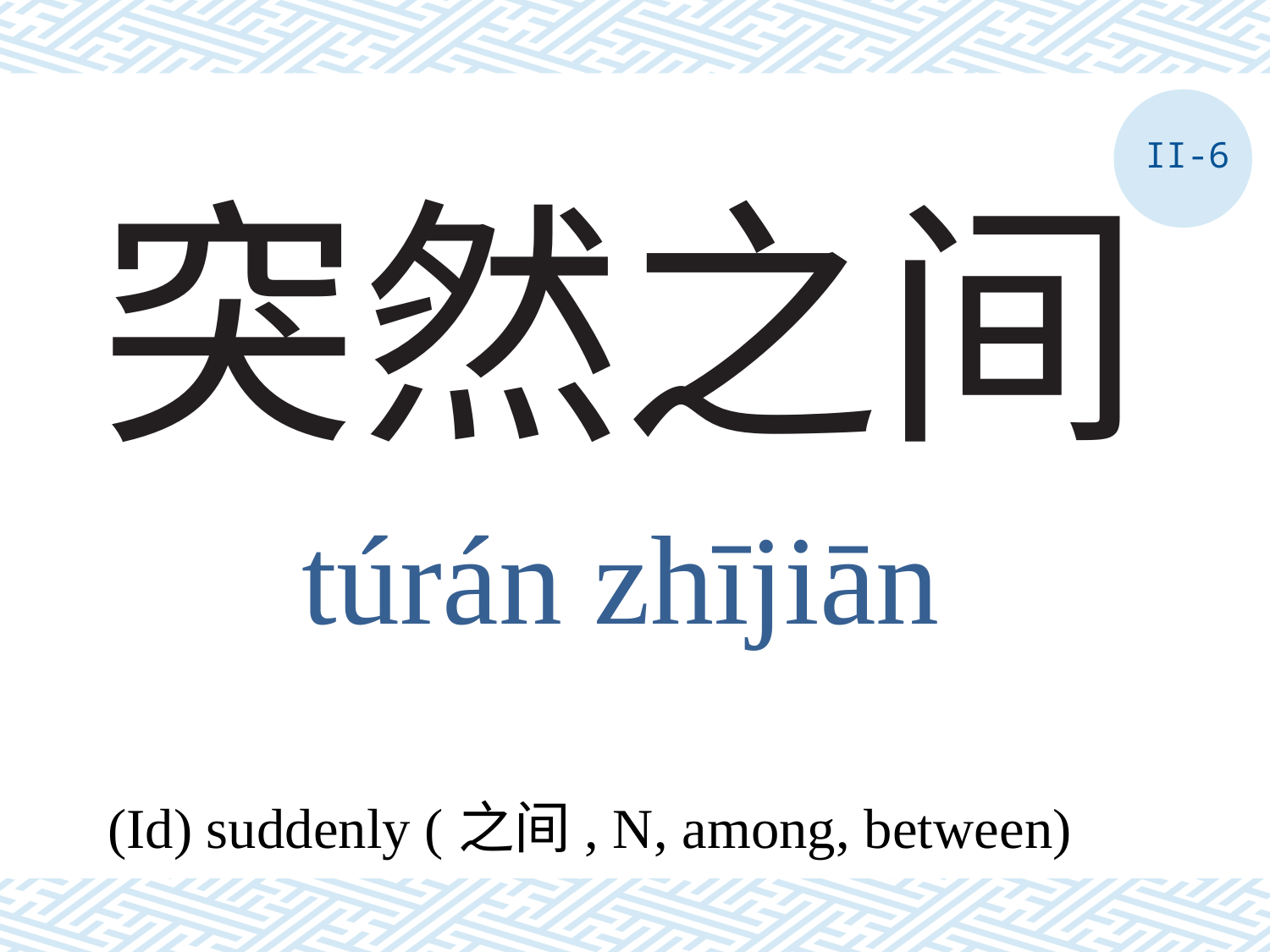

II-6

# 突然之间
túrán zhījiān
(Id) suddenly (之间, N, among, between)